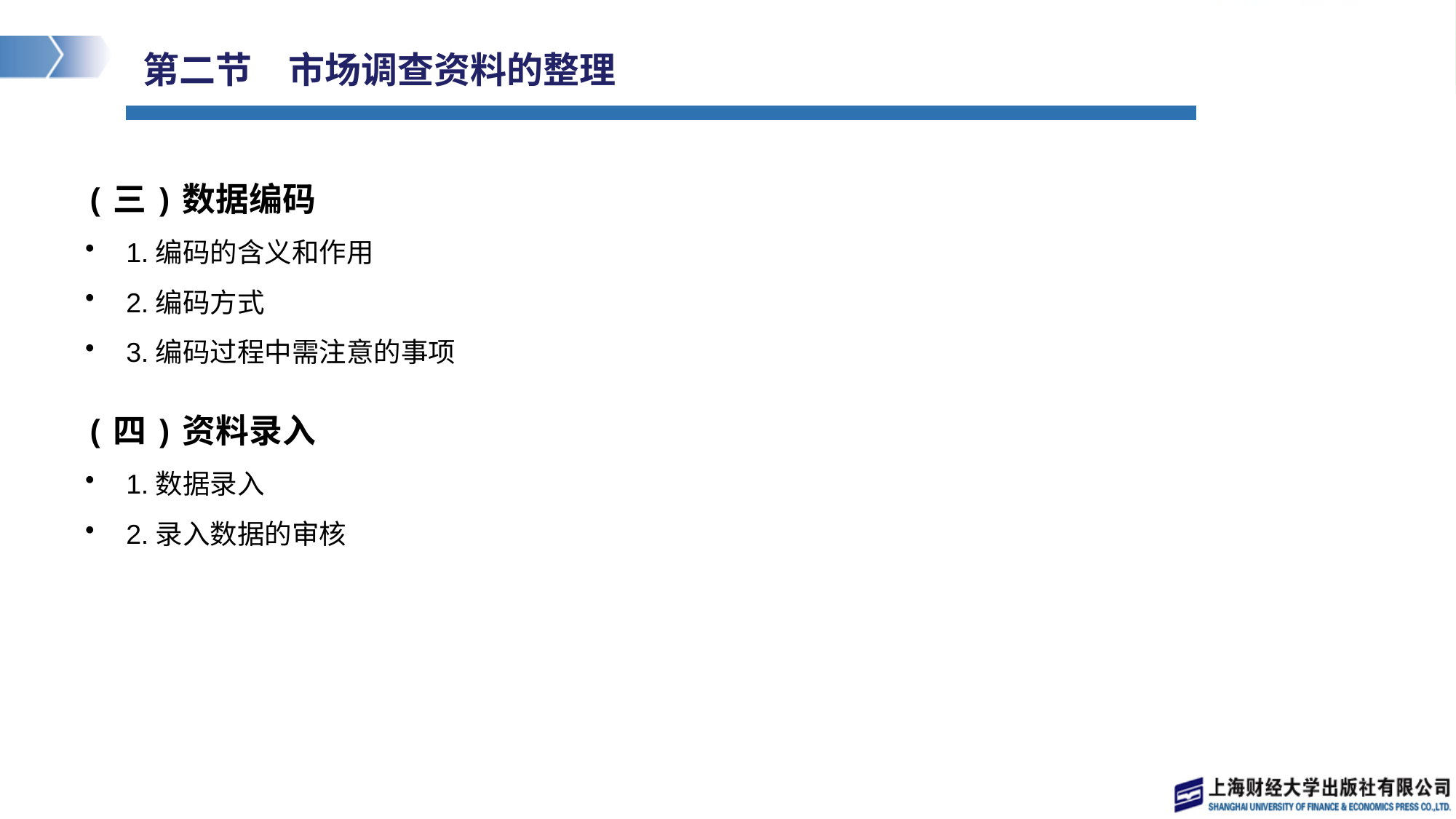

# 第二节　市场调查资料的整理
(三)数据编码
1.编码的含义和作用
2.编码方式
3.编码过程中需注意的事项
(四)资料录入
1.数据录入
2.录入数据的审核